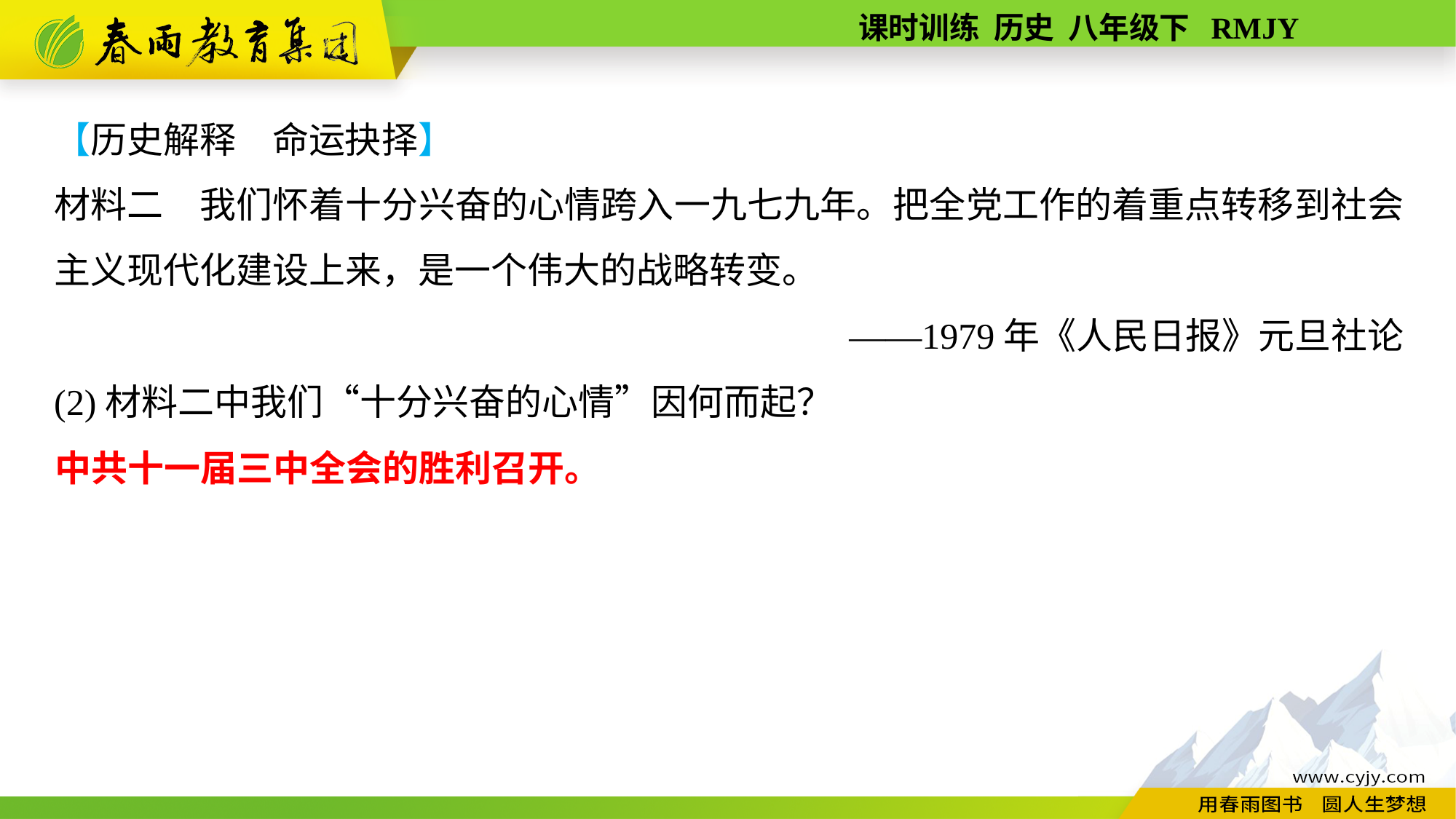

【历史解释　命运抉择】
材料二　我们怀着十分兴奋的心情跨入一九七九年。把全党工作的着重点转移到社会主义现代化建设上来，是一个伟大的战略转变。
——1979年《人民日报》元旦社论
(2)材料二中我们“十分兴奋的心情”因何而起？
中共十一届三中全会的胜利召开。